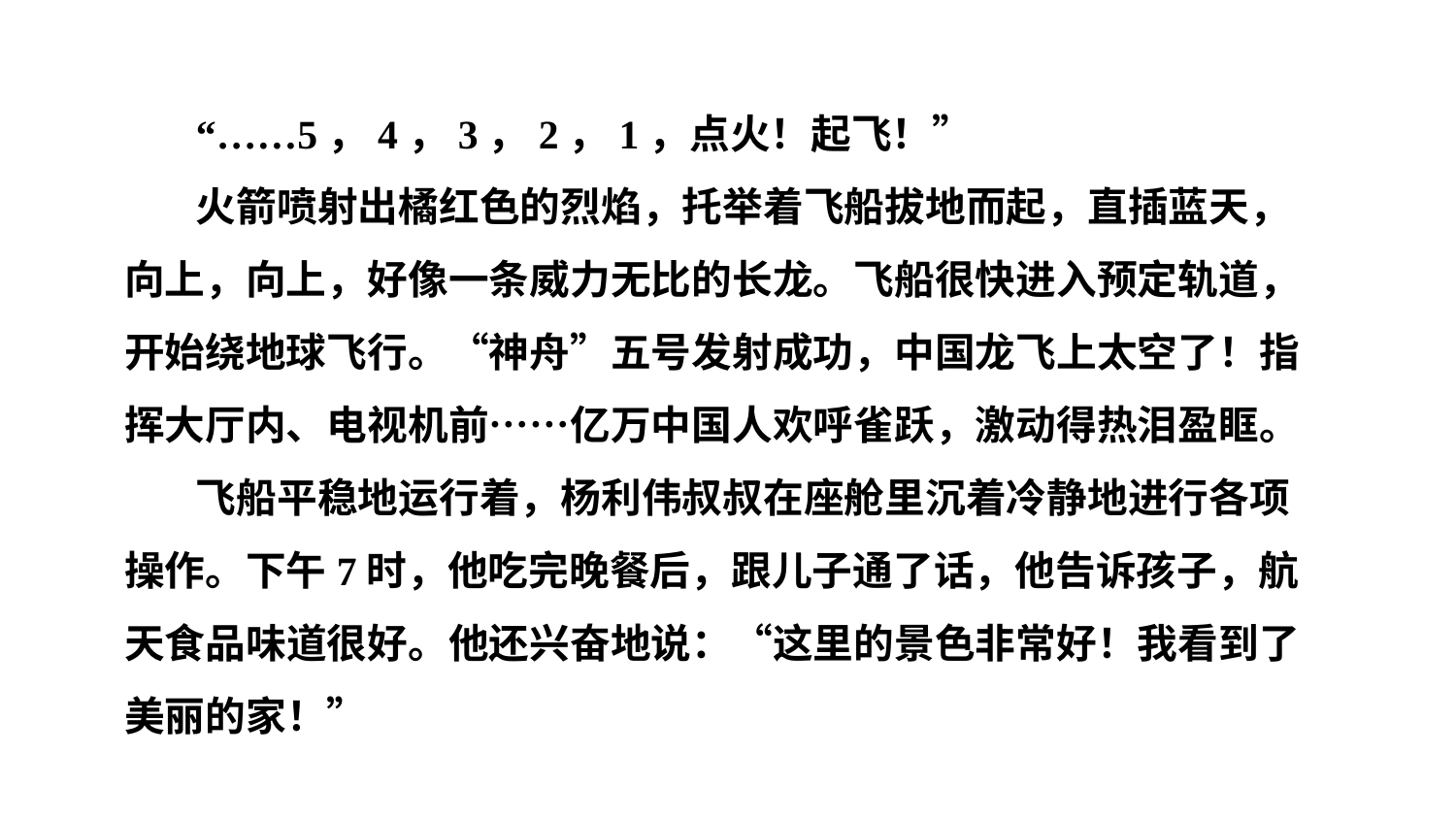

“……5，4，3，2，1，点火！起飞！”
火箭喷射出橘红色的烈焰，托举着飞船拔地而起，直插蓝天，向上，向上，好像一条威力无比的长龙。飞船很快进入预定轨道，开始绕地球飞行。“神舟”五号发射成功，中国龙飞上太空了！指挥大厅内、电视机前……亿万中国人欢呼雀跃，激动得热泪盈眶。
飞船平稳地运行着，杨利伟叔叔在座舱里沉着冷静地进行各项操作。下午7时，他吃完晚餐后，跟儿子通了话，他告诉孩子，航天食品味道很好。他还兴奋地说：“这里的景色非常好！我看到了美丽的家！”